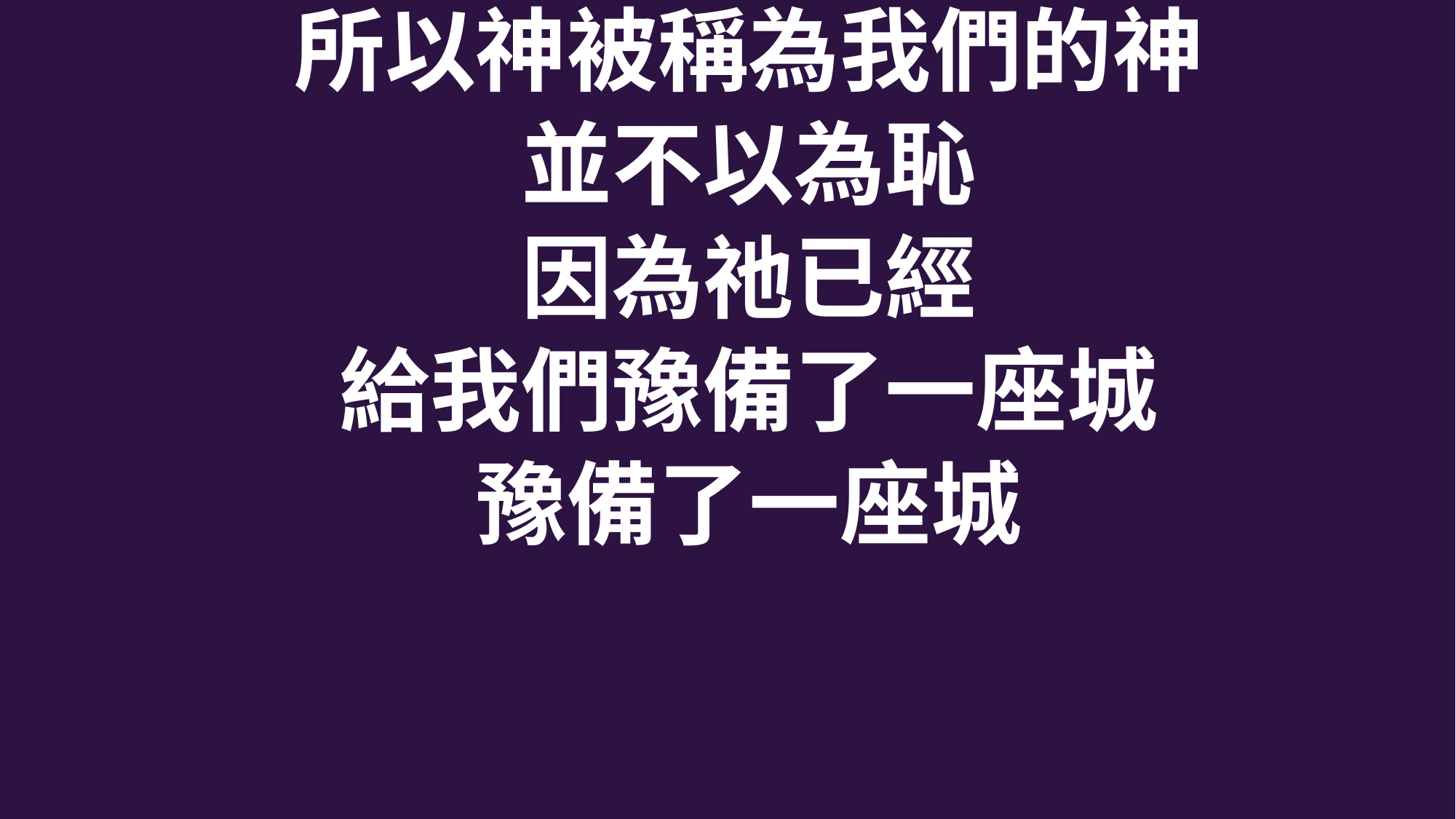

所以神被稱為我們的神
 並不以為恥
 因為祂已經
 給我們豫備了一座城
 豫備了一座城